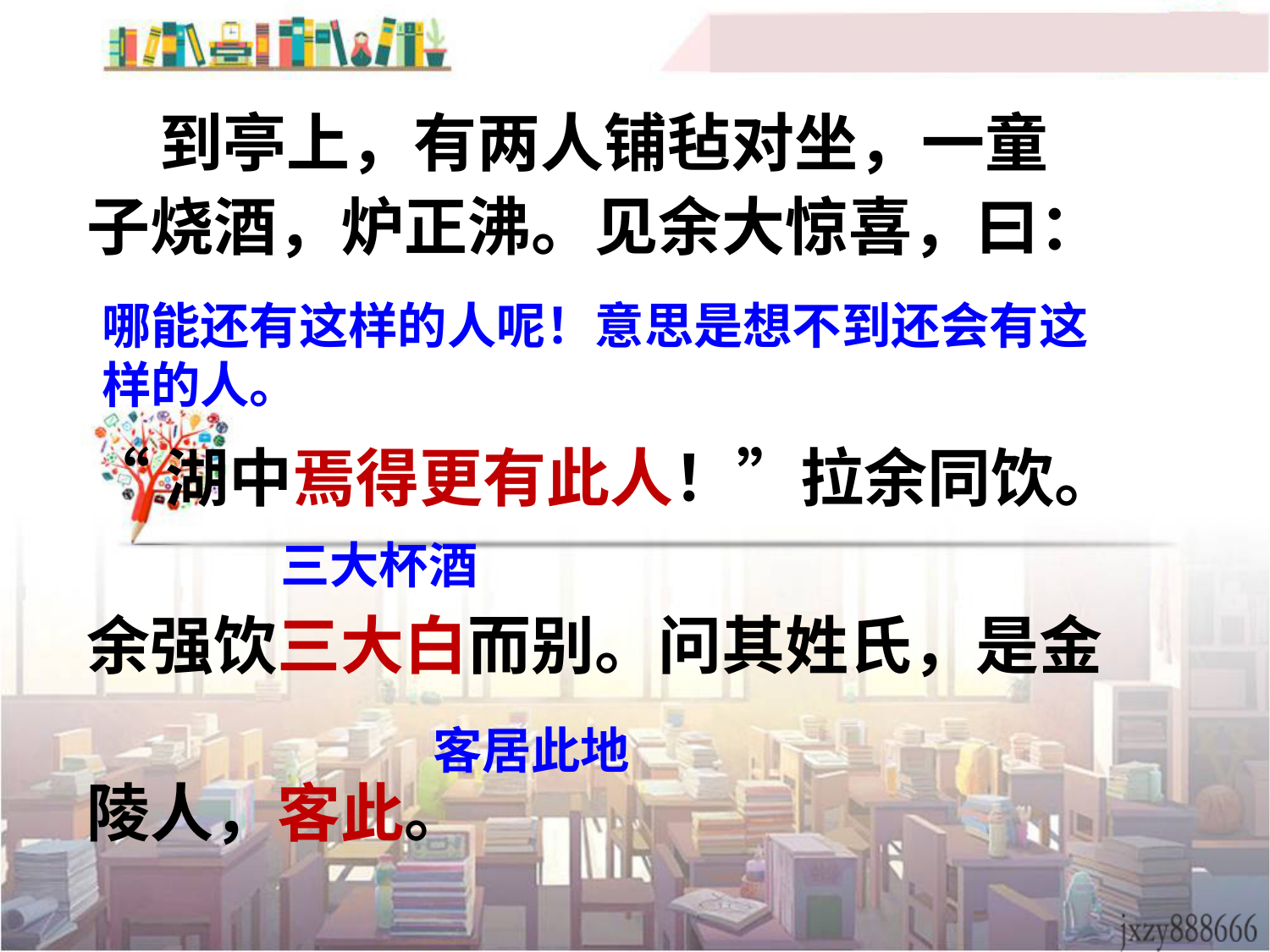

到亭上，有两人铺毡对坐，一童
子烧酒，炉正沸。见余大惊喜，曰：

“湖中焉得更有此人！”拉余同饮。

余强饮三大白而别。问其姓氏，是金

陵人，客此。
哪能还有这样的人呢！意思是想不到还会有这样的人。
三大杯酒
客居此地